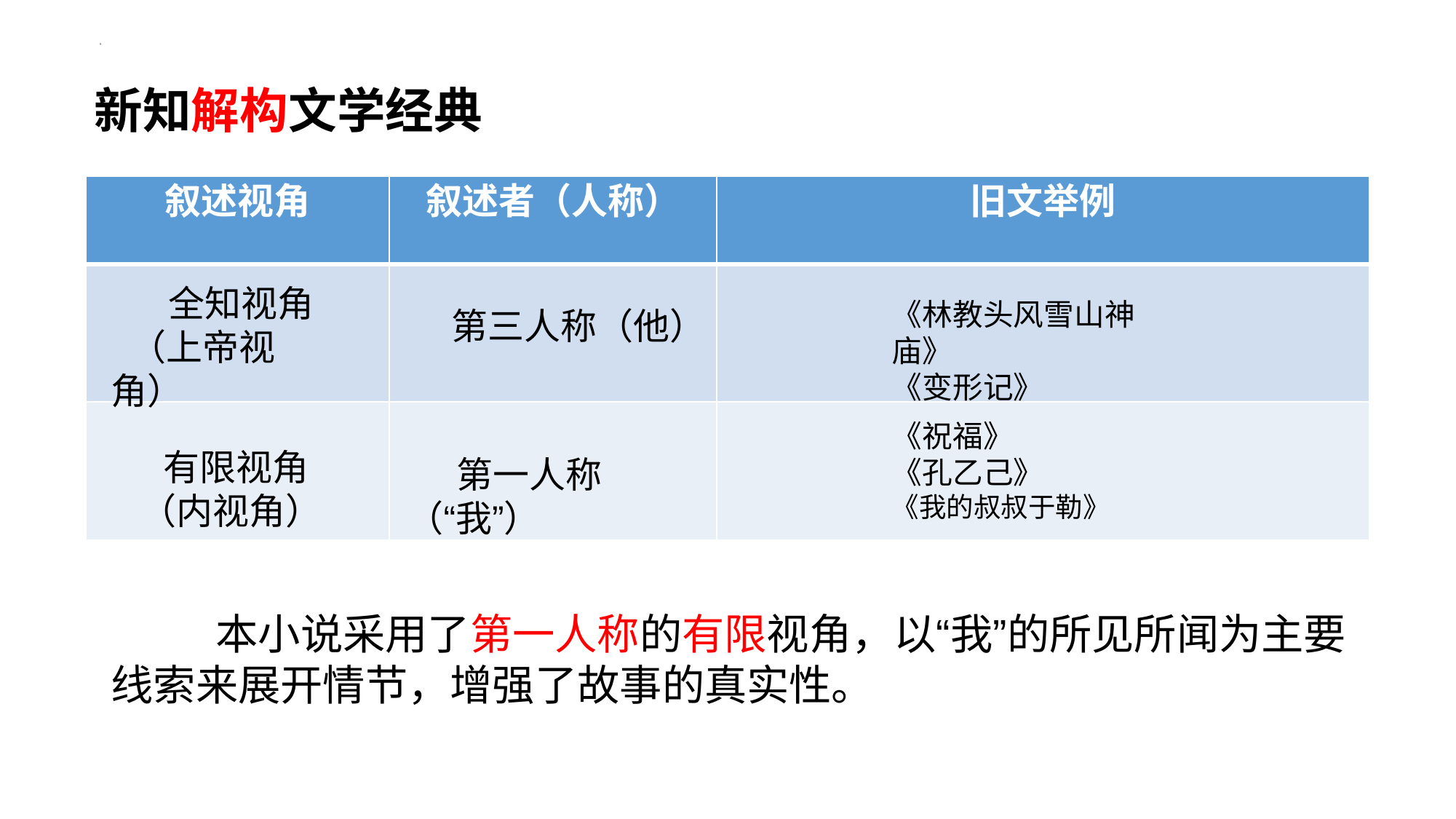

新知解构文学经典
| 叙述视角 | 叙述者（人称） | 旧文举例 |
| --- | --- | --- |
|  |  |  |
|  |  |  |
      全知视角
 （上帝视角）
《林教头风雪山神庙》
《变形记》

    第三人称（他）
《祝福》
《孔乙己》
《我的叔叔于勒》
      有限视角
  （内视角）
     第一人称（“我”）
        本小说采用了第一人称的有限视角，以“我”的所见所闻为主要线索来展开情节，增强了故事的真实性。